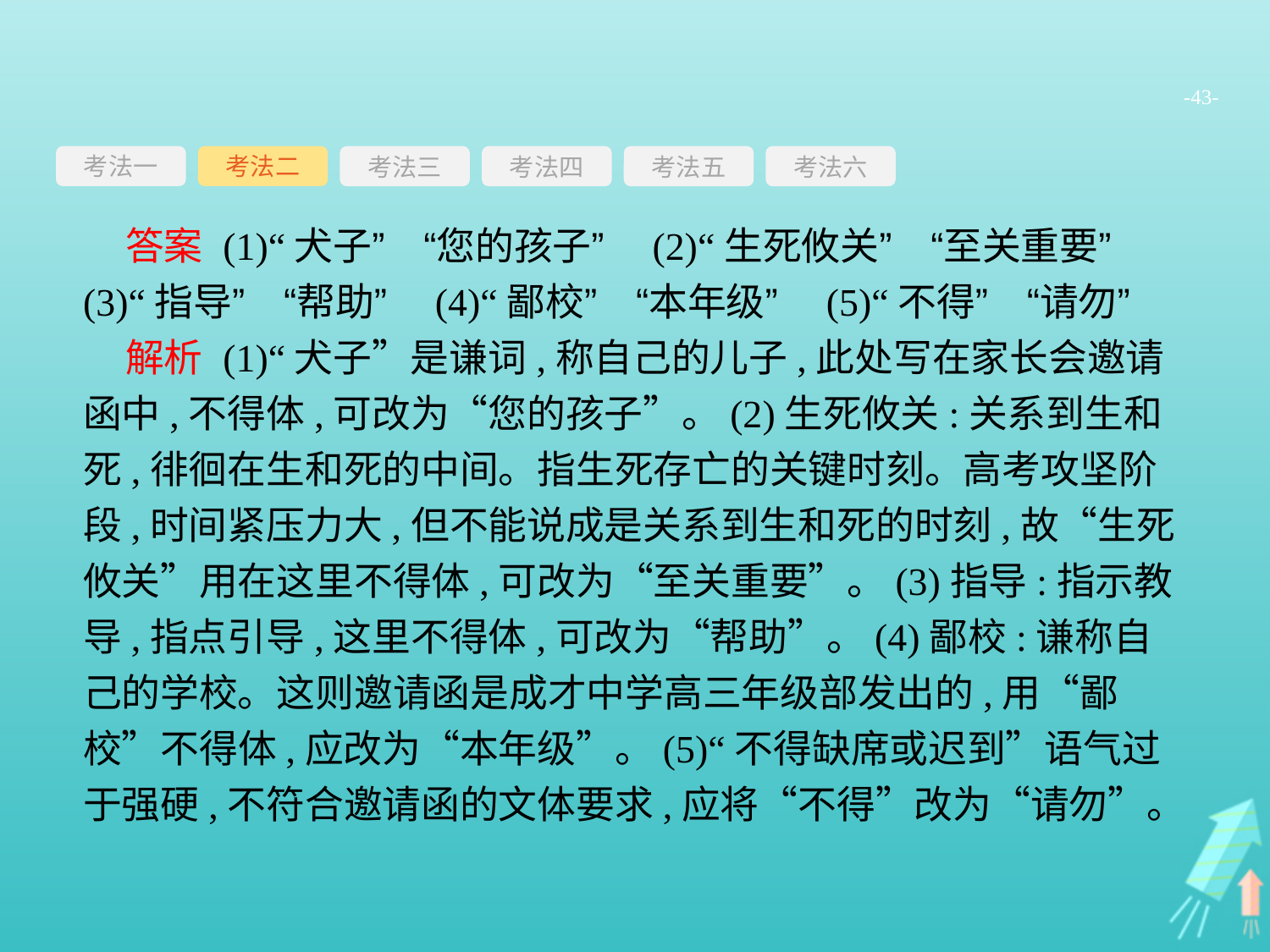

-43-
考法一
考法三
考法四
考法五
考法六
考法二
答案 (1)“犬子”　“您的孩子”　(2)“生死攸关”　“至关重要”　(3)“指导”　“帮助”　(4)“鄙校”　“本年级”　(5)“不得”　“请勿”
解析 (1)“犬子”是谦词,称自己的儿子,此处写在家长会邀请函中,不得体,可改为“您的孩子”。(2)生死攸关:关系到生和死,徘徊在生和死的中间。指生死存亡的关键时刻。高考攻坚阶段,时间紧压力大,但不能说成是关系到生和死的时刻,故“生死攸关”用在这里不得体,可改为“至关重要”。(3)指导:指示教导,指点引导,这里不得体,可改为“帮助”。(4)鄙校:谦称自己的学校。这则邀请函是成才中学高三年级部发出的,用“鄙校”不得体,应改为“本年级”。(5)“不得缺席或迟到”语气过于强硬,不符合邀请函的文体要求,应将“不得”改为“请勿”。